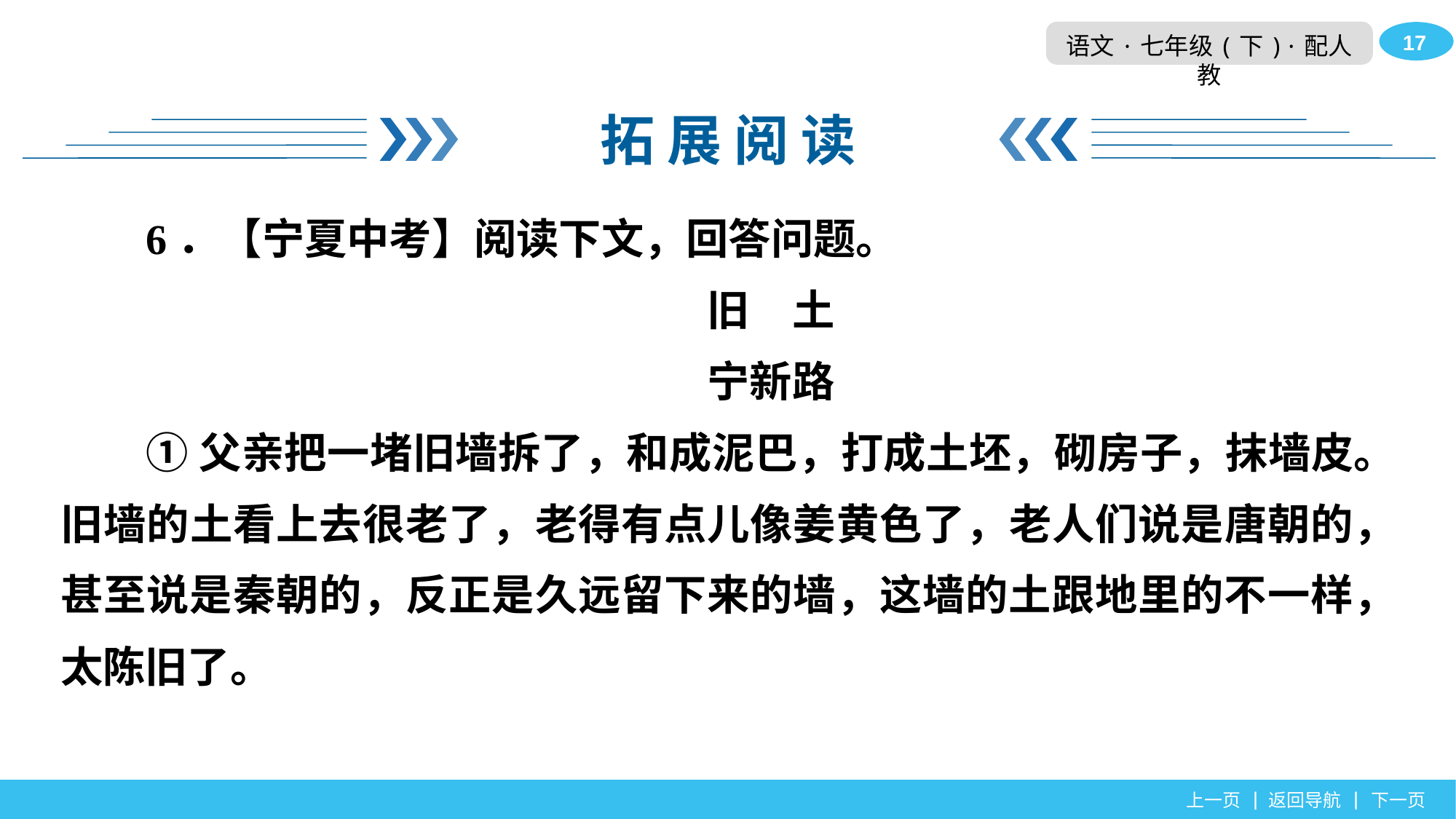

拓 展 阅 读

6．【宁夏中考】阅读下文，回答问题。
旧　土
宁新路
①父亲把一堵旧墙拆了，和成泥巴，打成土坯，砌房子，抹墙皮。旧墙的土看上去很老了，老得有点儿像姜黄色了，老人们说是唐朝的，甚至说是秦朝的，反正是久远留下来的墙，这墙的土跟地里的不一样，太陈旧了。